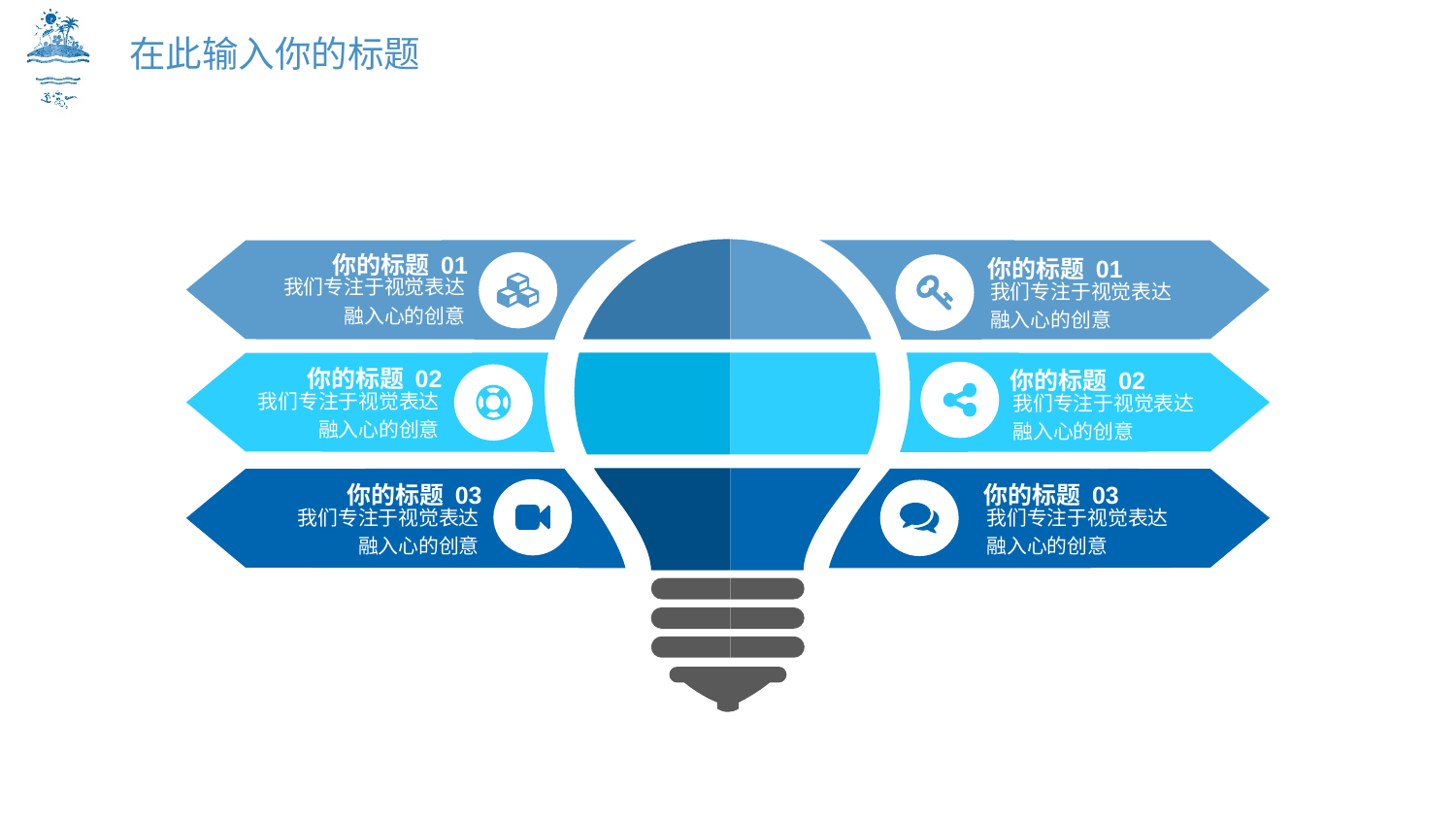

在此输入你的标题

你的标题 01
我们专注于视觉表达
融入心的创意

你的标题 01
我们专注于视觉表达
融入心的创意

你的标题 02
我们专注于视觉表达
融入心的创意

你的标题 02
我们专注于视觉表达
融入心的创意

你的标题 03
我们专注于视觉表达
融入心的创意
你的标题 03
我们专注于视觉表达
融入心的创意